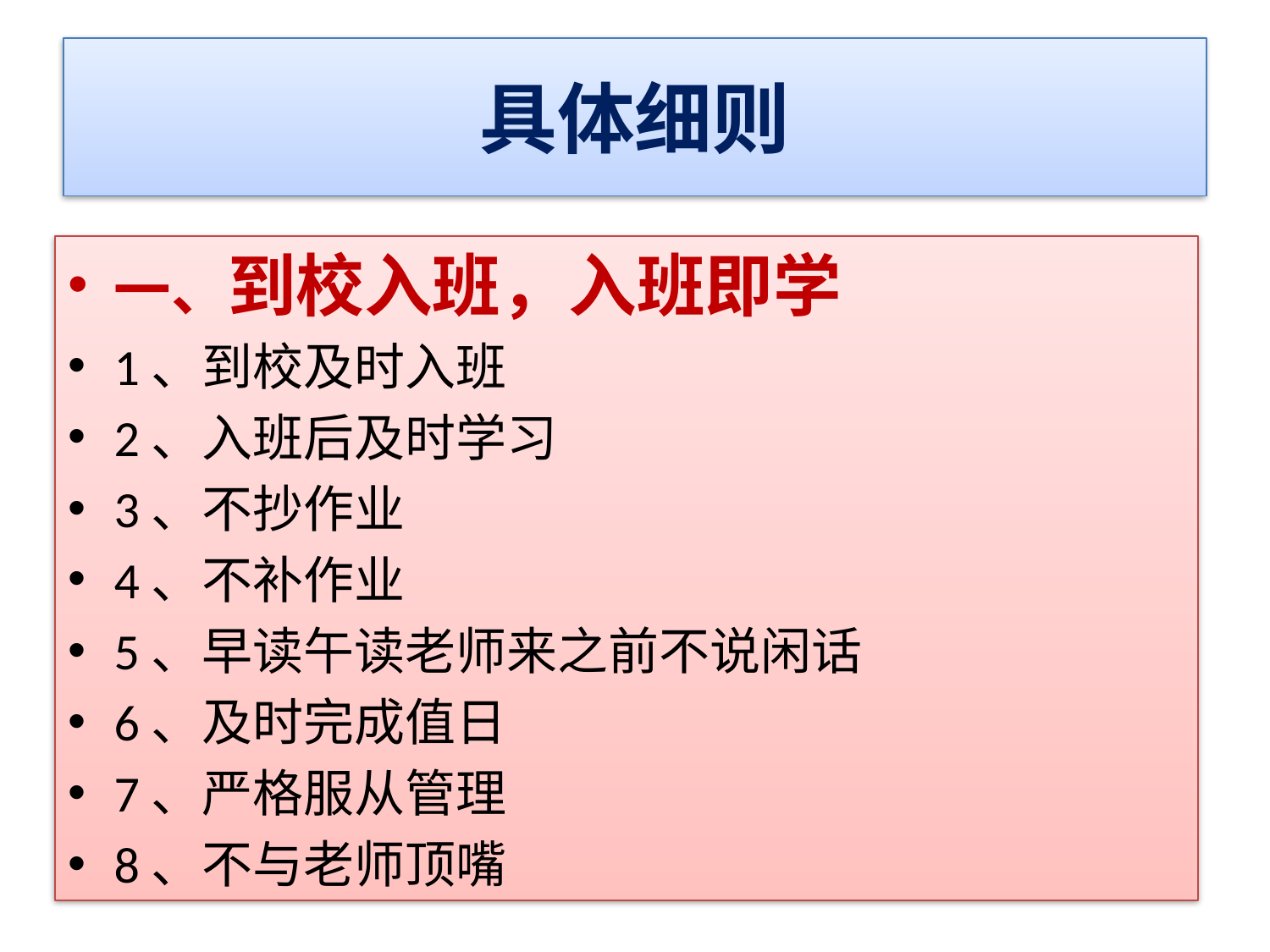

# 具体细则
一、到校入班，入班即学
1、到校及时入班
2、入班后及时学习
3、不抄作业
4、不补作业
5、早读午读老师来之前不说闲话
6、及时完成值日
7、严格服从管理
8、不与老师顶嘴